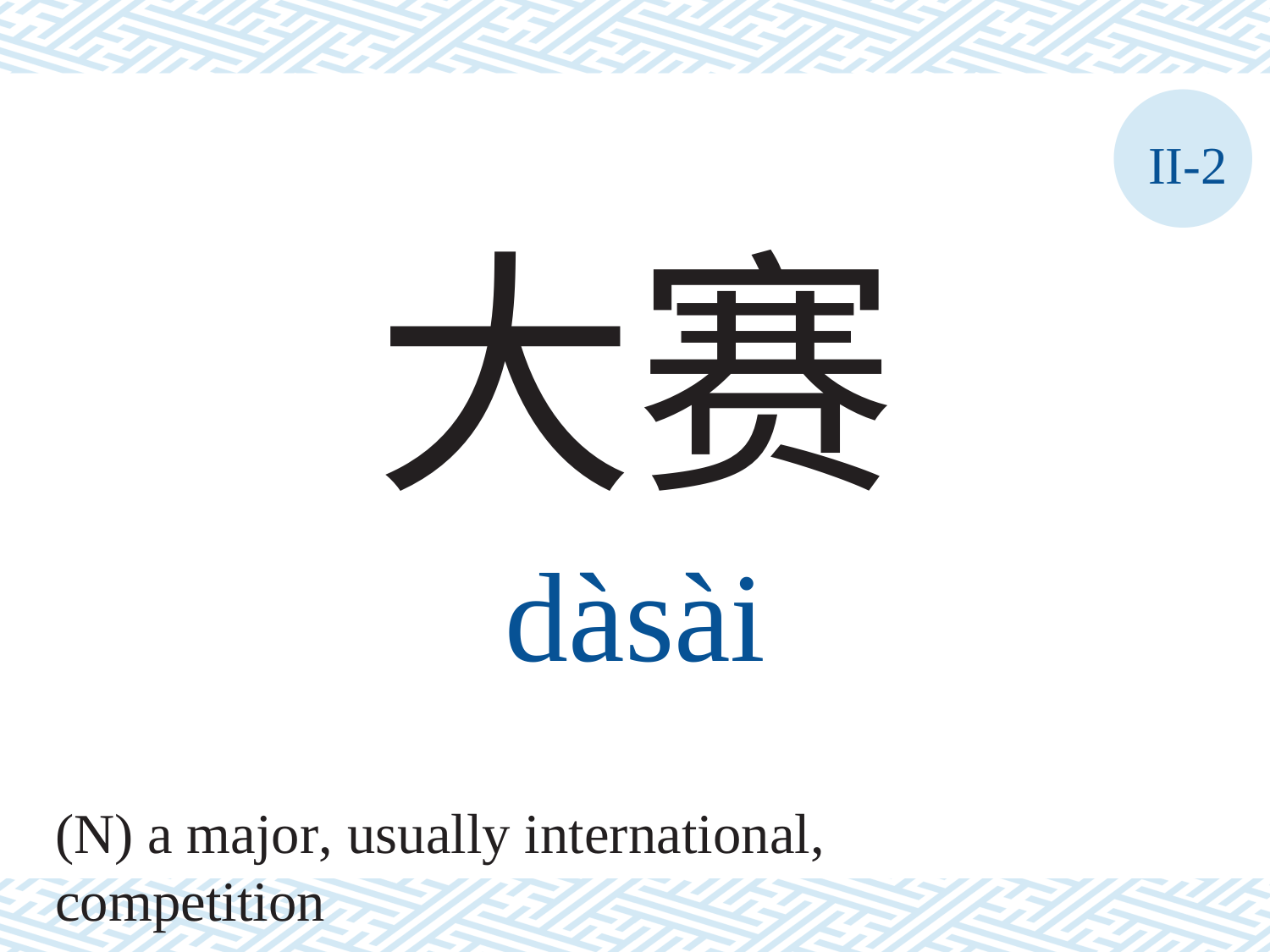

II-2
大赛
dàsài
(N) a major, usually international, competition